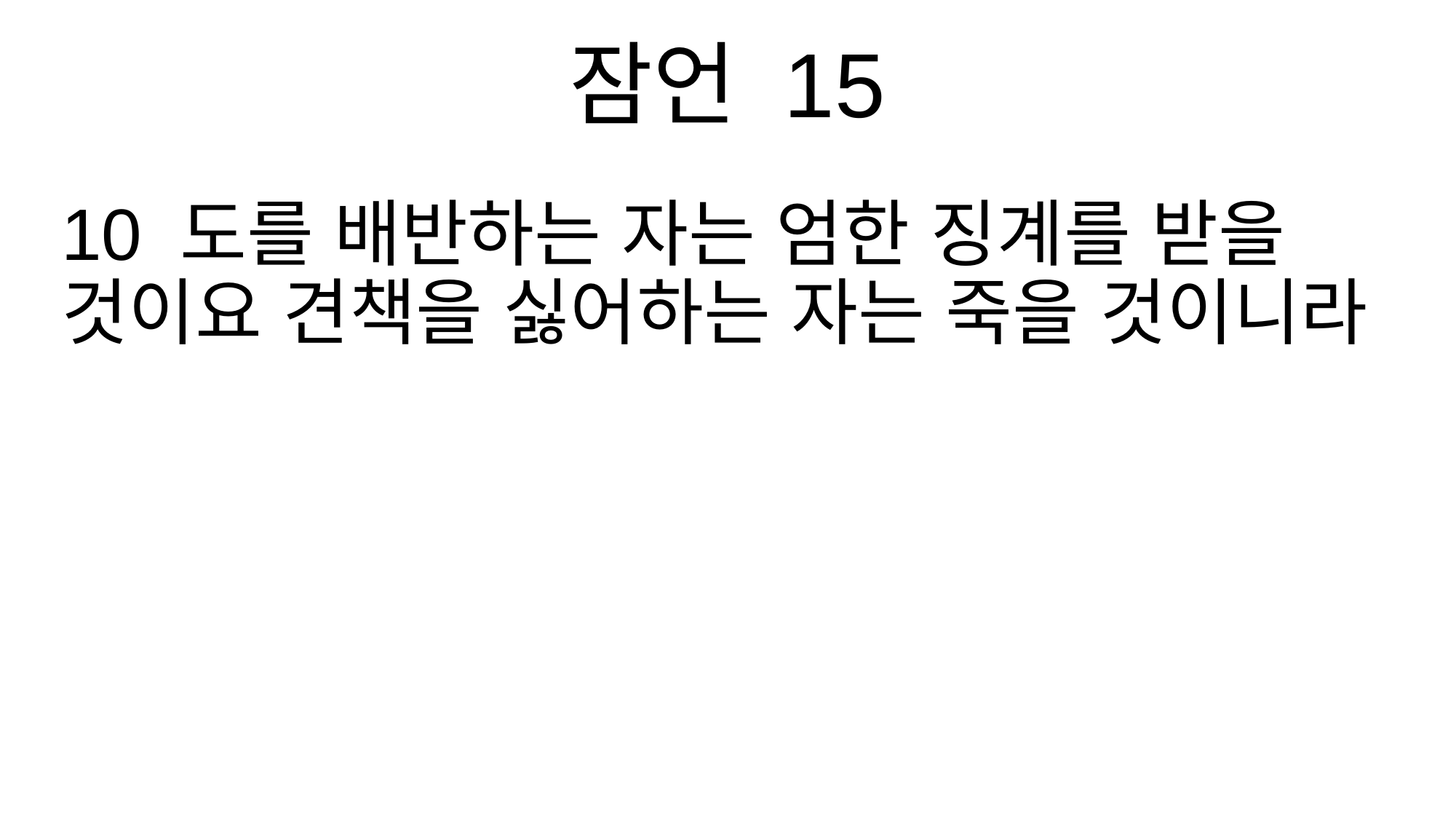

잠언 15
10 도를 배반하는 자는 엄한 징계를 받을 것이요 견책을 싫어하는 자는 죽을 것이니라